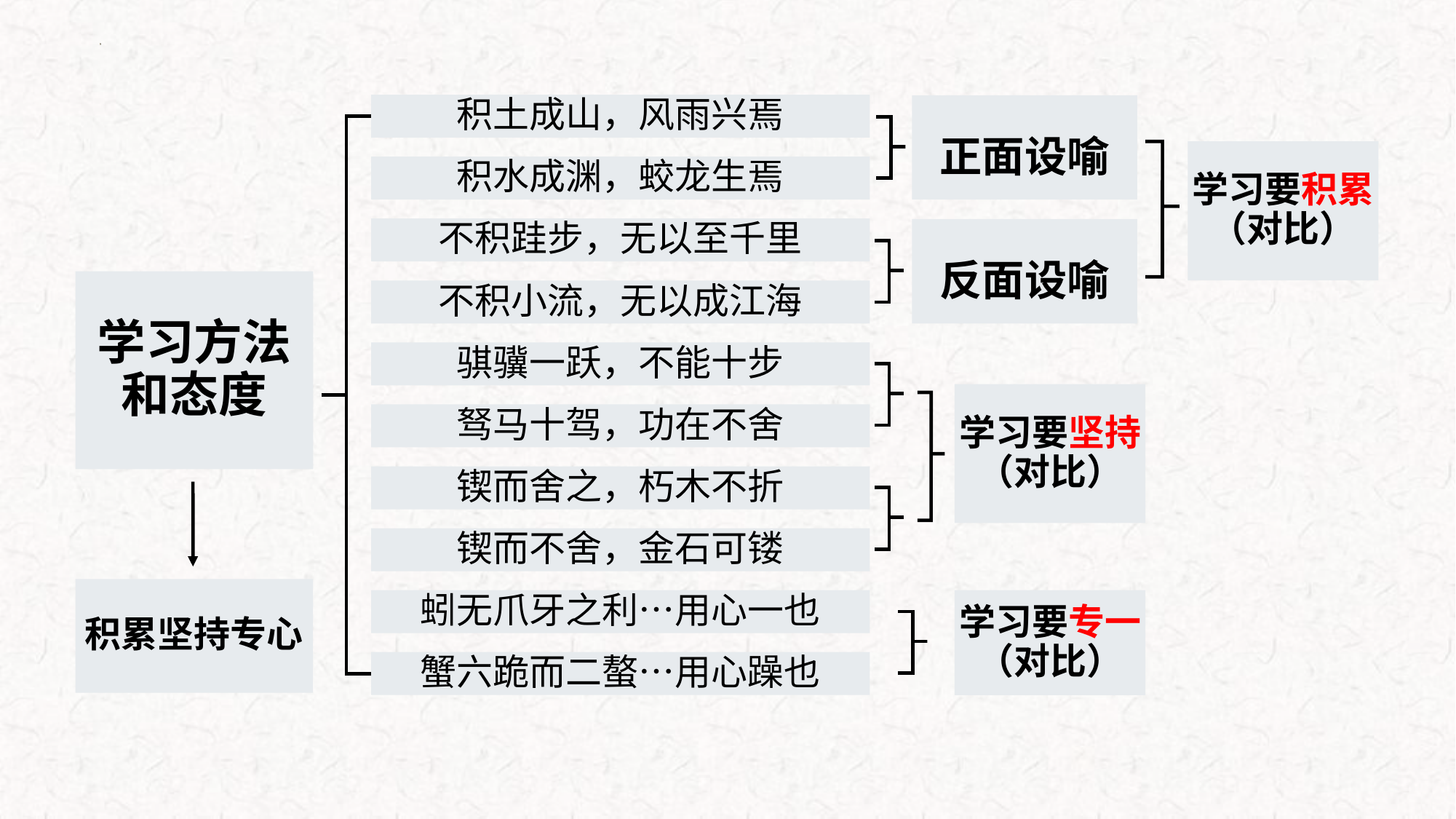

积土成山，风雨兴焉
正面设喻
学习要积累（对比）

积水成渊，蛟龙生焉
不积跬步，无以至千里
反面设喻

学习方法和态度
不积小流，无以成江海
骐骥一跃，不能十步
学习要坚持（对比）

驽马十驾，功在不舍
锲而舍之，朽木不折

积累坚持专心
锲而不舍，金石可镂
学习要专一（对比）
蚓无爪牙之利…用心一也

蟹六跪而二螯…用心躁也